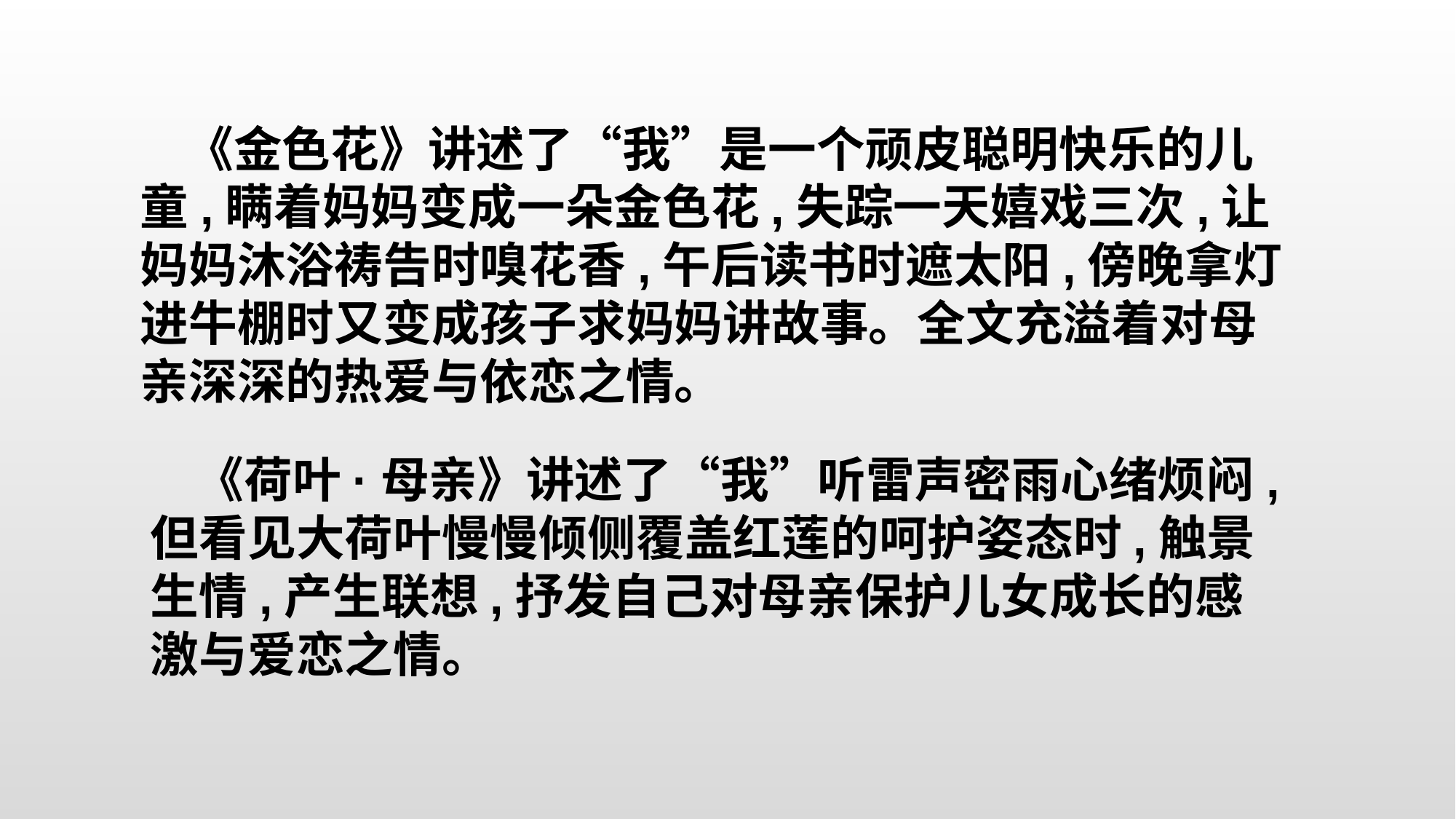

《金色花》讲述了“我”是一个顽皮聪明快乐的儿童,瞒着妈妈变成一朵金色花,失踪一天嬉戏三次,让妈妈沐浴祷告时嗅花香,午后读书时遮太阳,傍晚拿灯进牛棚时又变成孩子求妈妈讲故事。全文充溢着对母亲深深的热爱与依恋之情。
   《荷叶·母亲》讲述了“我”听雷声密雨心绪烦闷,但看见大荷叶慢慢倾侧覆盖红莲的呵护姿态时,触景生情,产生联想,抒发自己对母亲保护儿女成长的感激与爱恋之情。